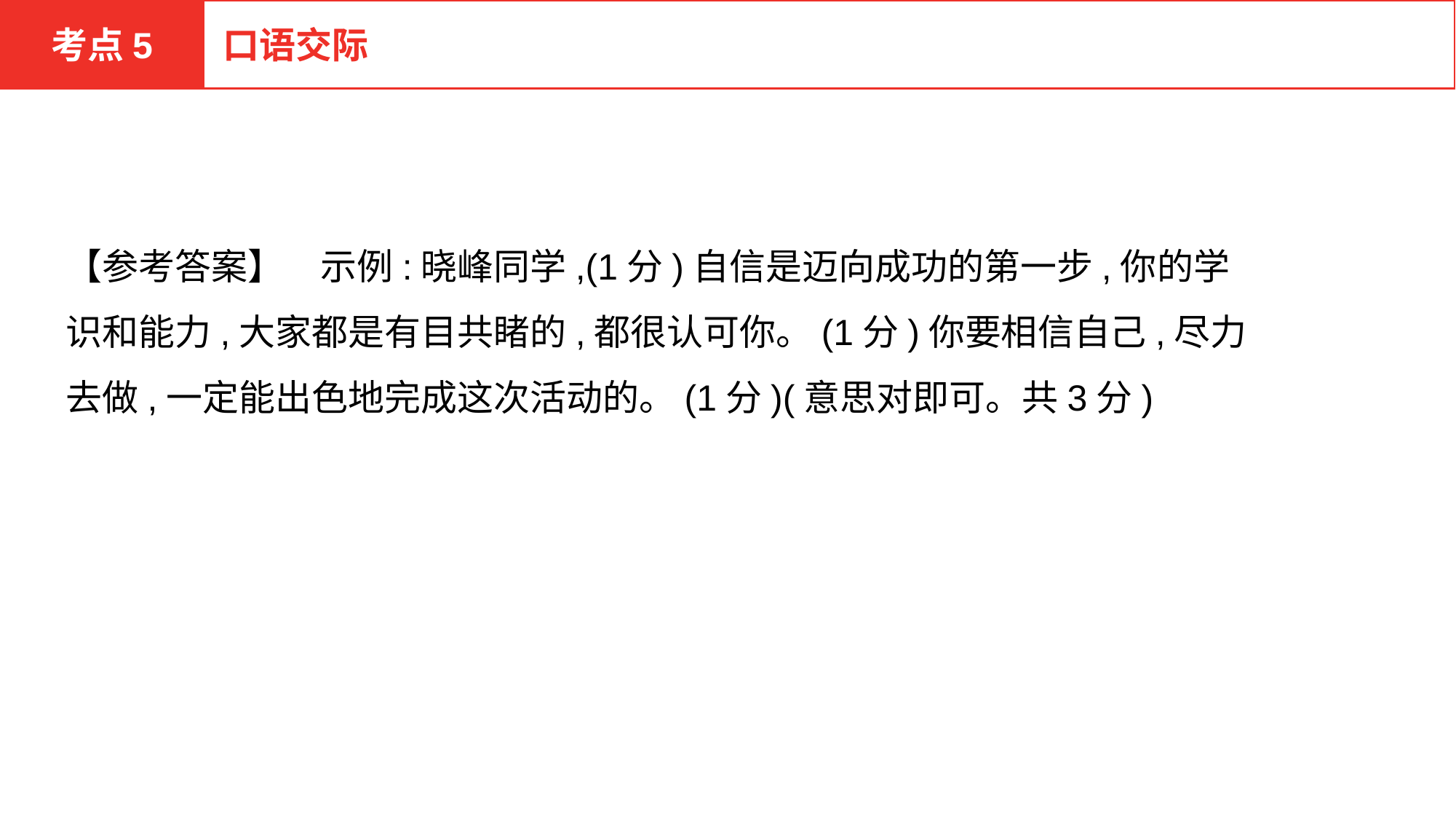

考点5
口语交际
【参考答案】　示例:晓峰同学,(1分)自信是迈向成功的第一步,你的学识和能力,大家都是有目共睹的,都很认可你。(1分)你要相信自己,尽力去做,一定能出色地完成这次活动的。(1分)(意思对即可。共3分)